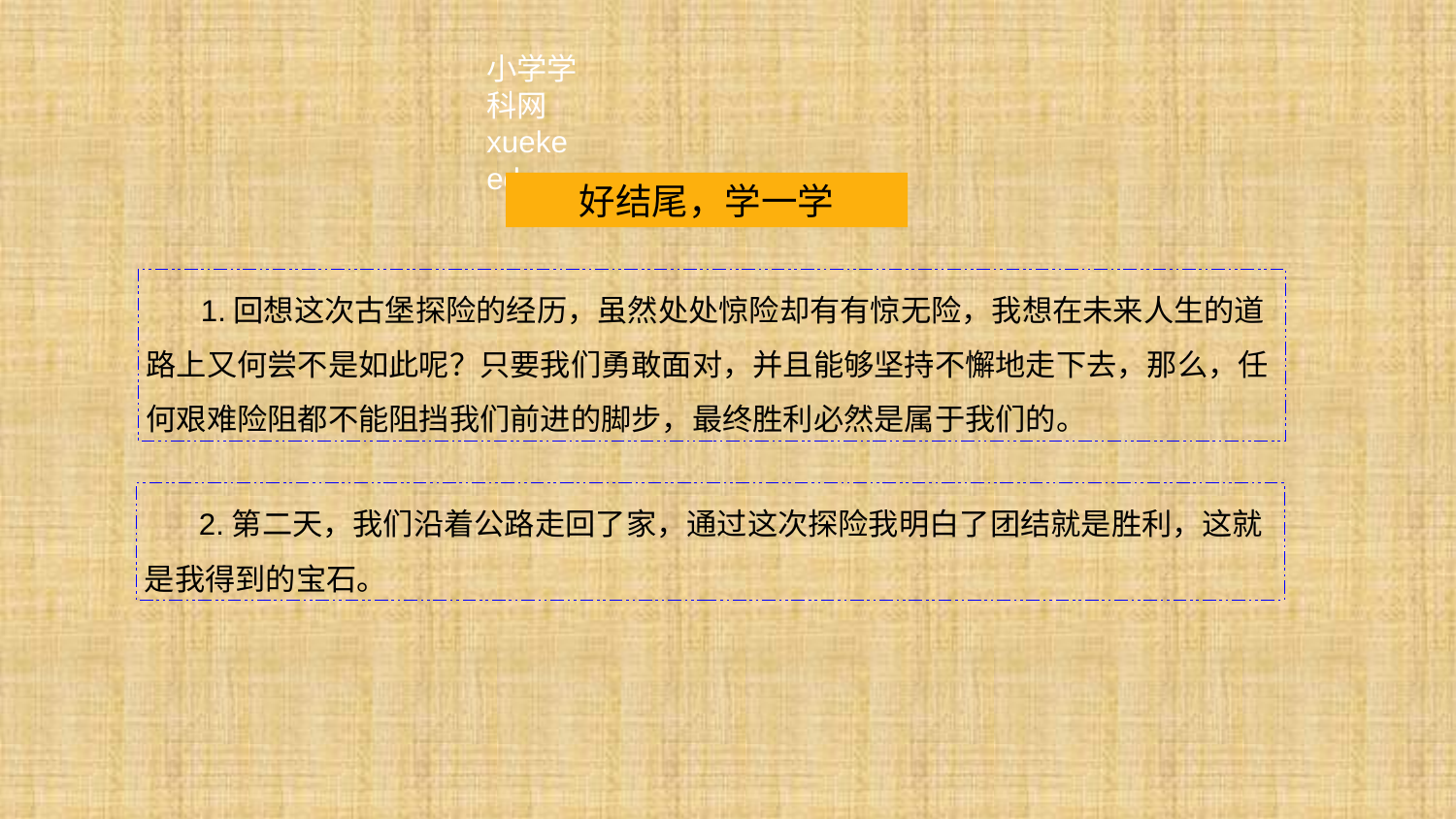

小学学科网  xuekeedu.co
好结尾，学一学
1.回想这次古堡探险的经历，虽然处处惊险却有有惊无险，我想在未来人生的道路上又何尝不是如此呢？只要我们勇敢面对，并且能够坚持不懈地走下去，那么，任何艰难险阻都不能阻挡我们前进的脚步，最终胜利必然是属于我们的。
2.第二天，我们沿着公路走回了家，通过这次探险我明白了团结就是胜利，这就是我得到的宝石。